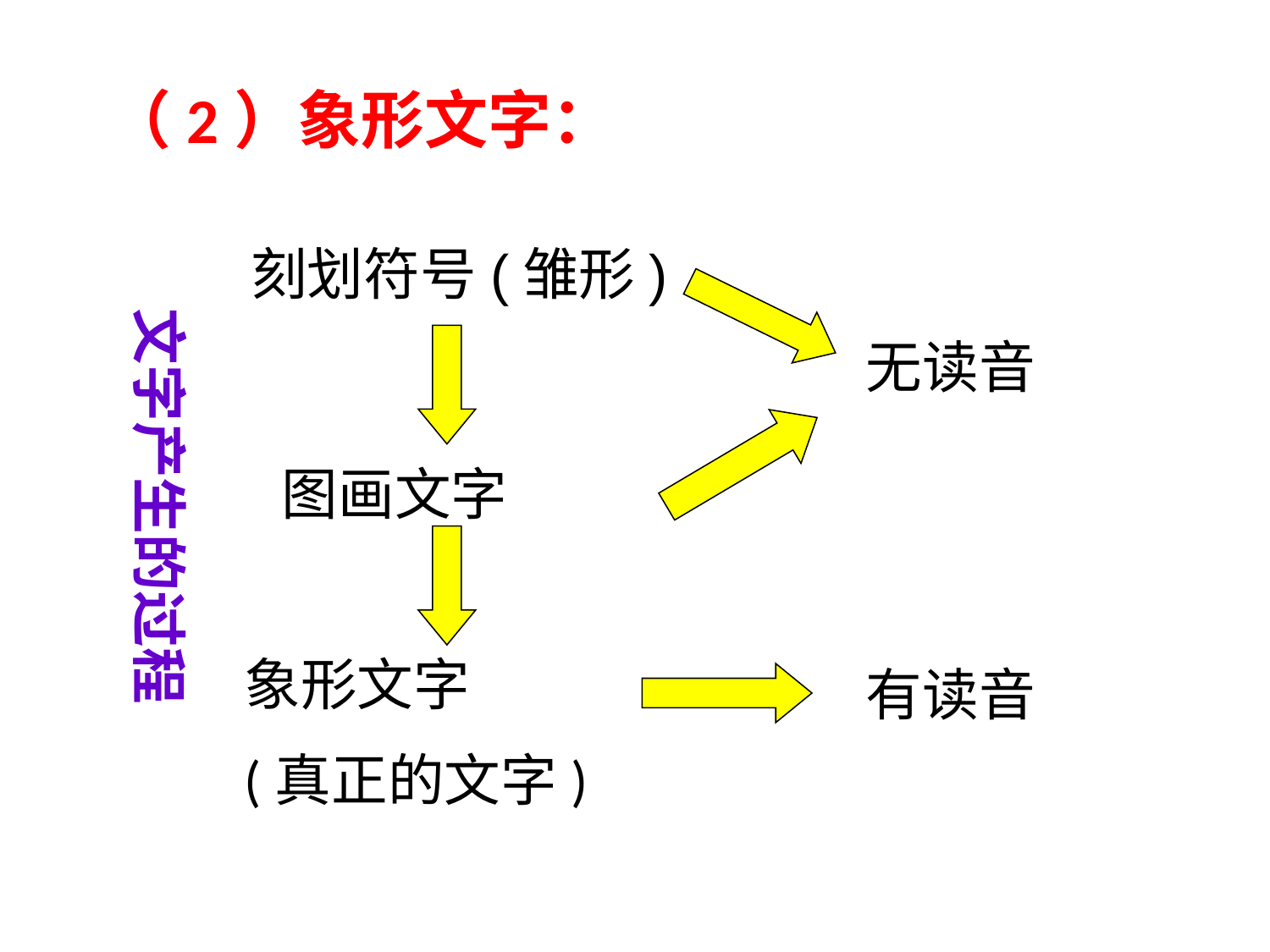

（2）象形文字：
刻划符号(雏形)

无读音

图画文字

象形文字
(真正的文字)
有读音

文字产生的过程